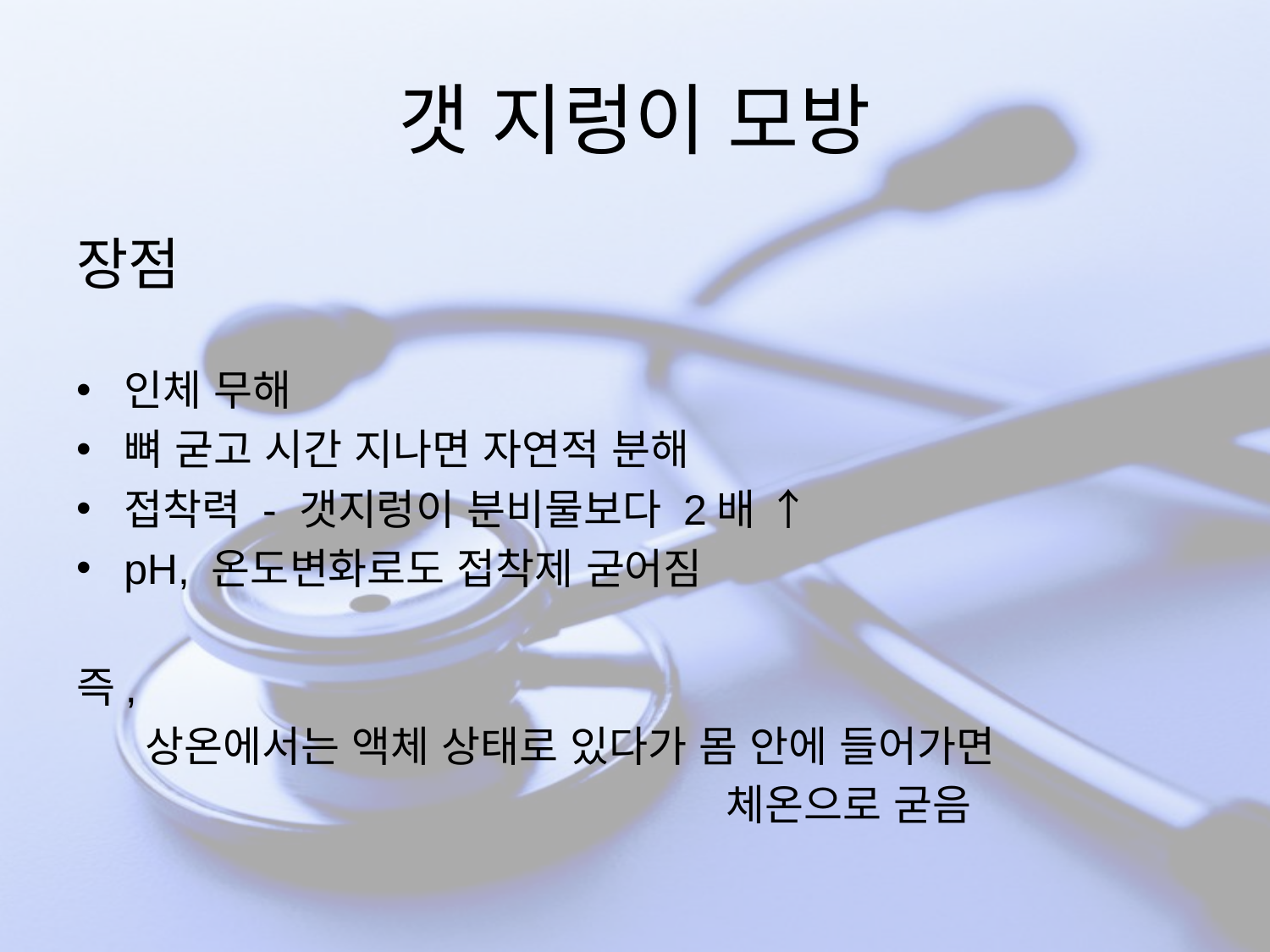

# 갯 지렁이 모방
장점

인체 무해
뼈 굳고 시간 지나면 자연적 분해
접착력 - 갯지렁이 분비물보다 2배 ↑
pH, 온도변화로도 접착제 굳어짐

즉,
     상온에서는 액체 상태로 있다가 몸 안에 들어가면
                                                      체온으로 굳음